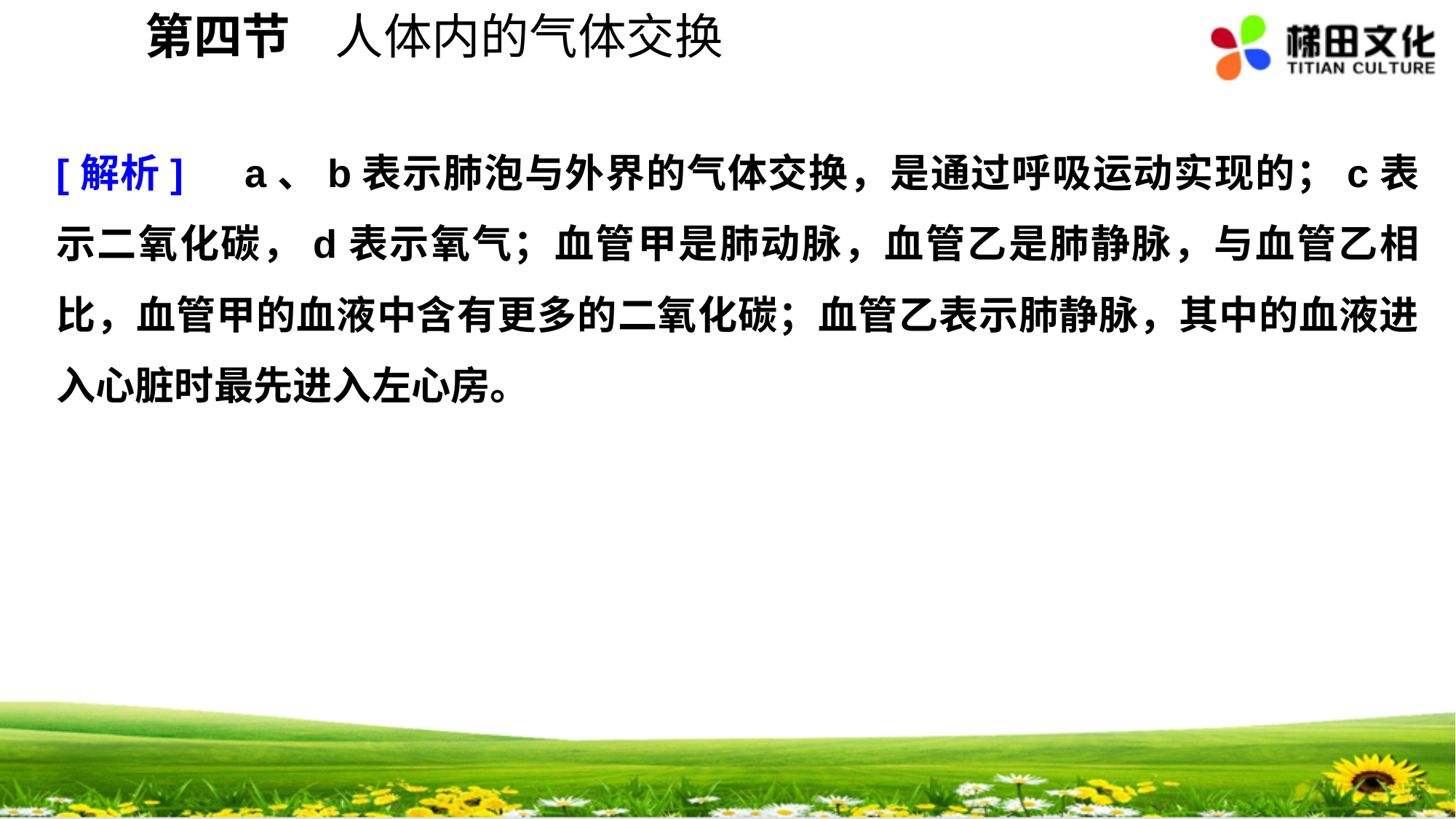

第四节    人体内的气体交换
[解析]　a、b表示肺泡与外界的气体交换，是通过呼吸运动实现的；c表示二氧化碳，d表示氧气；血管甲是肺动脉，血管乙是肺静脉，与血管乙相比，血管甲的血液中含有更多的二氧化碳；血管乙表示肺静脉，其中的血液进入心脏时最先进入左心房。